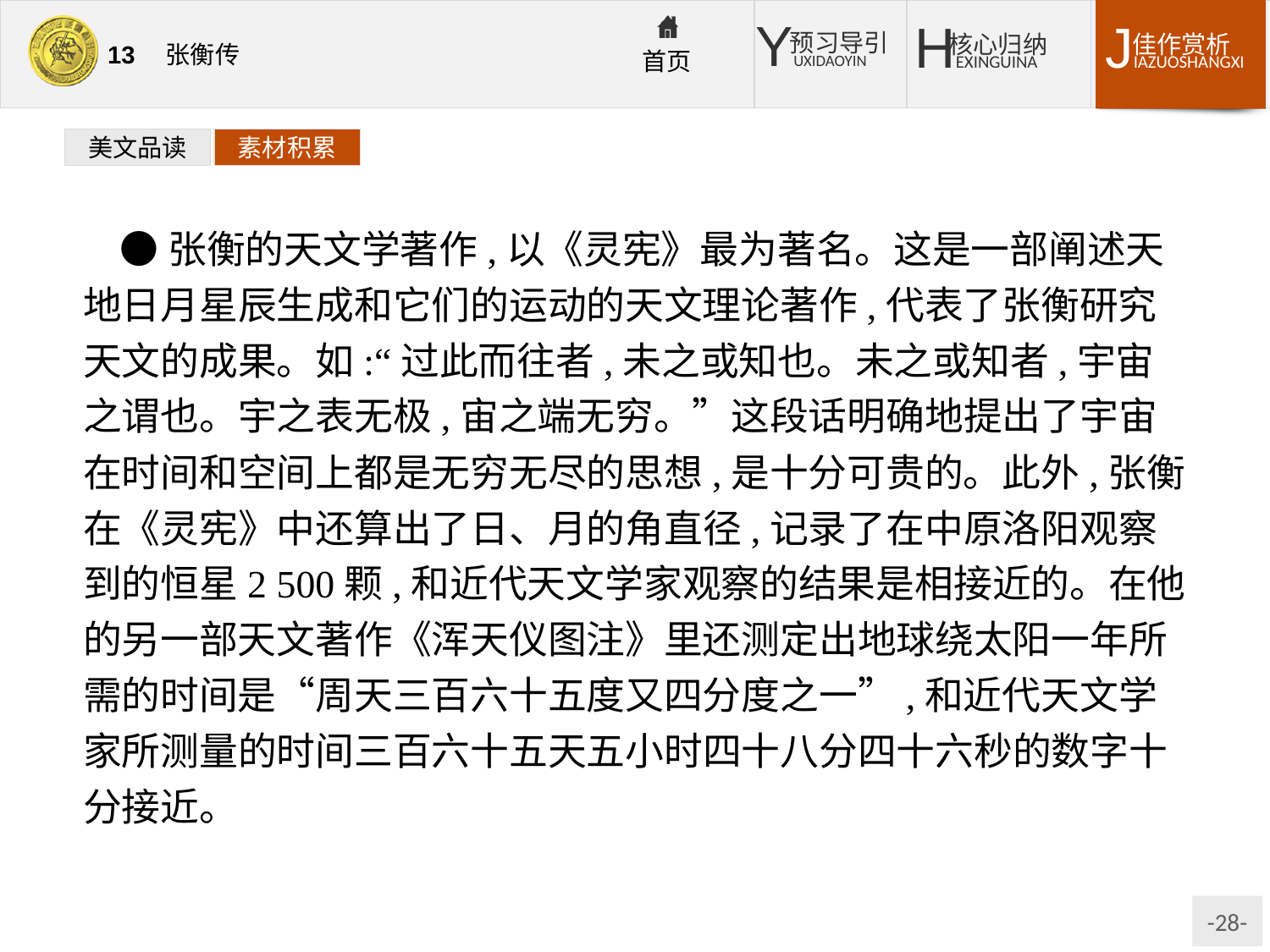

美文品读
素材积累
●张衡的天文学著作,以《灵宪》最为著名。这是一部阐述天地日月星辰生成和它们的运动的天文理论著作,代表了张衡研究天文的成果。如:“过此而往者,未之或知也。未之或知者,宇宙之谓也。宇之表无极,宙之端无穷。”这段话明确地提出了宇宙在时间和空间上都是无穷无尽的思想,是十分可贵的。此外,张衡在《灵宪》中还算出了日、月的角直径,记录了在中原洛阳观察到的恒星2 500颗,和近代天文学家观察的结果是相接近的。在他的另一部天文著作《浑天仪图注》里还测定出地球绕太阳一年所需的时间是“周天三百六十五度又四分度之一”,和近代天文学家所测量的时间三百六十五天五小时四十八分四十六秒的数字十分接近。